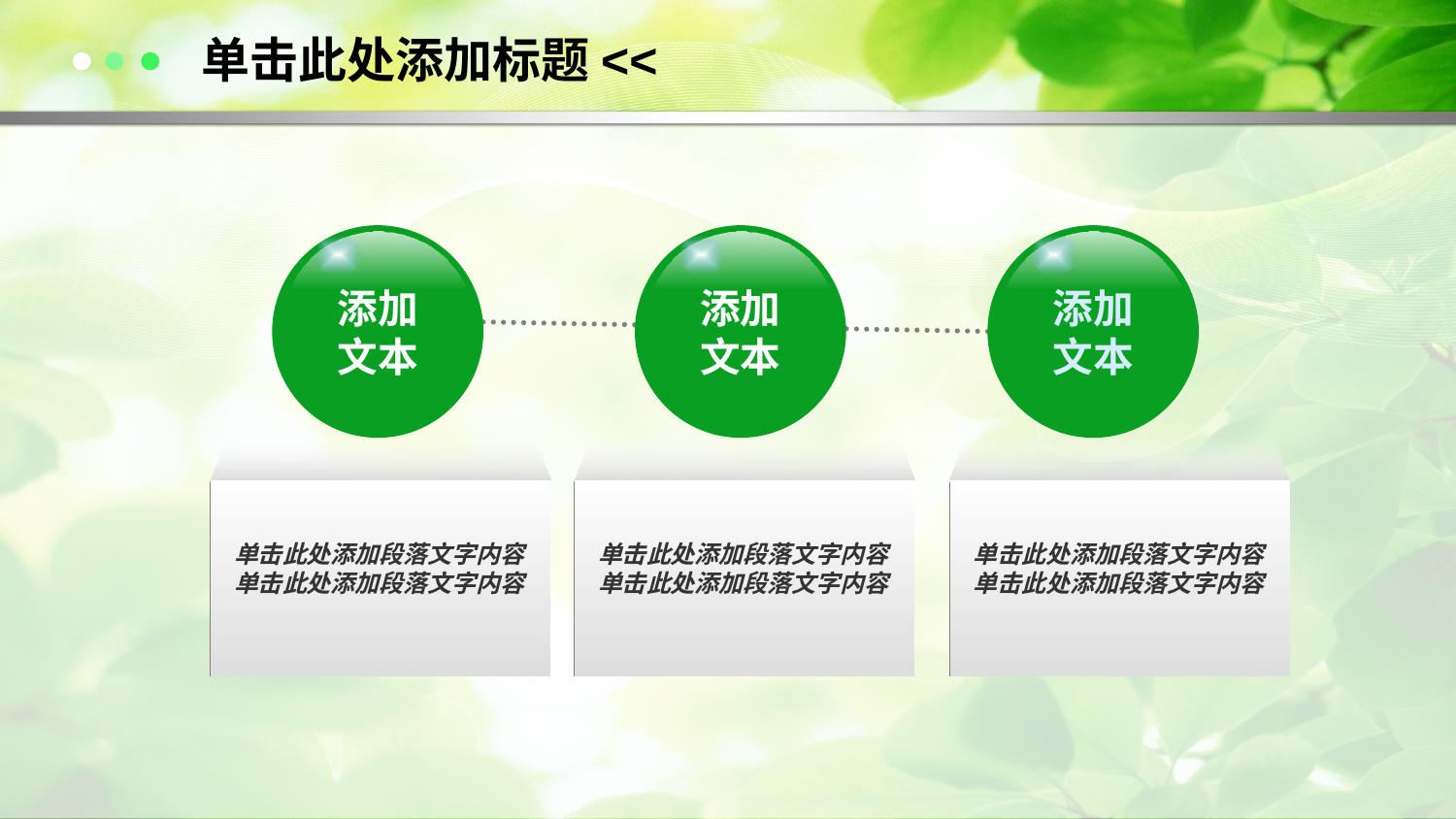

单击此处添加标题<<
添加
文本

添加
文本

添加
文本

单击此处添加段落文字内容
单击此处添加段落文字内容

单击此处添加段落文字内容
单击此处添加段落文字内容

单击此处添加段落文字内容
单击此处添加段落文字内容